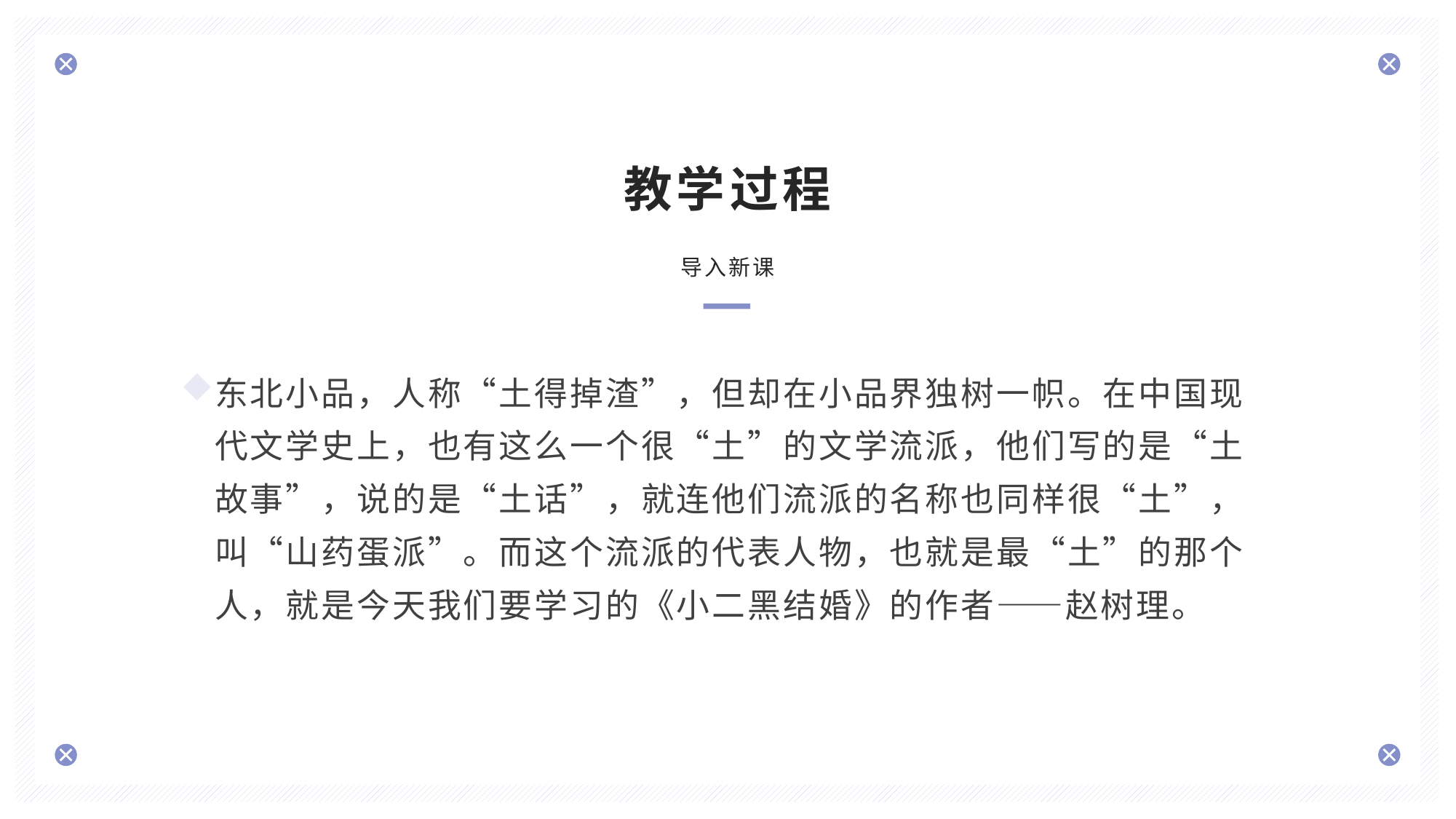

教学过程
导入新课

东北小品，人称“土得掉渣”，但却在小品界独树一帜。在中国现代文学史上，也有这么一个很“土”的文学流派，他们写的是“土故事”，说的是“土话”，就连他们流派的名称也同样很“土”，叫“山药蛋派”。而这个流派的代表人物，也就是最“土”的那个人，就是今天我们要学习的《小二黑结婚》的作者——赵树理。